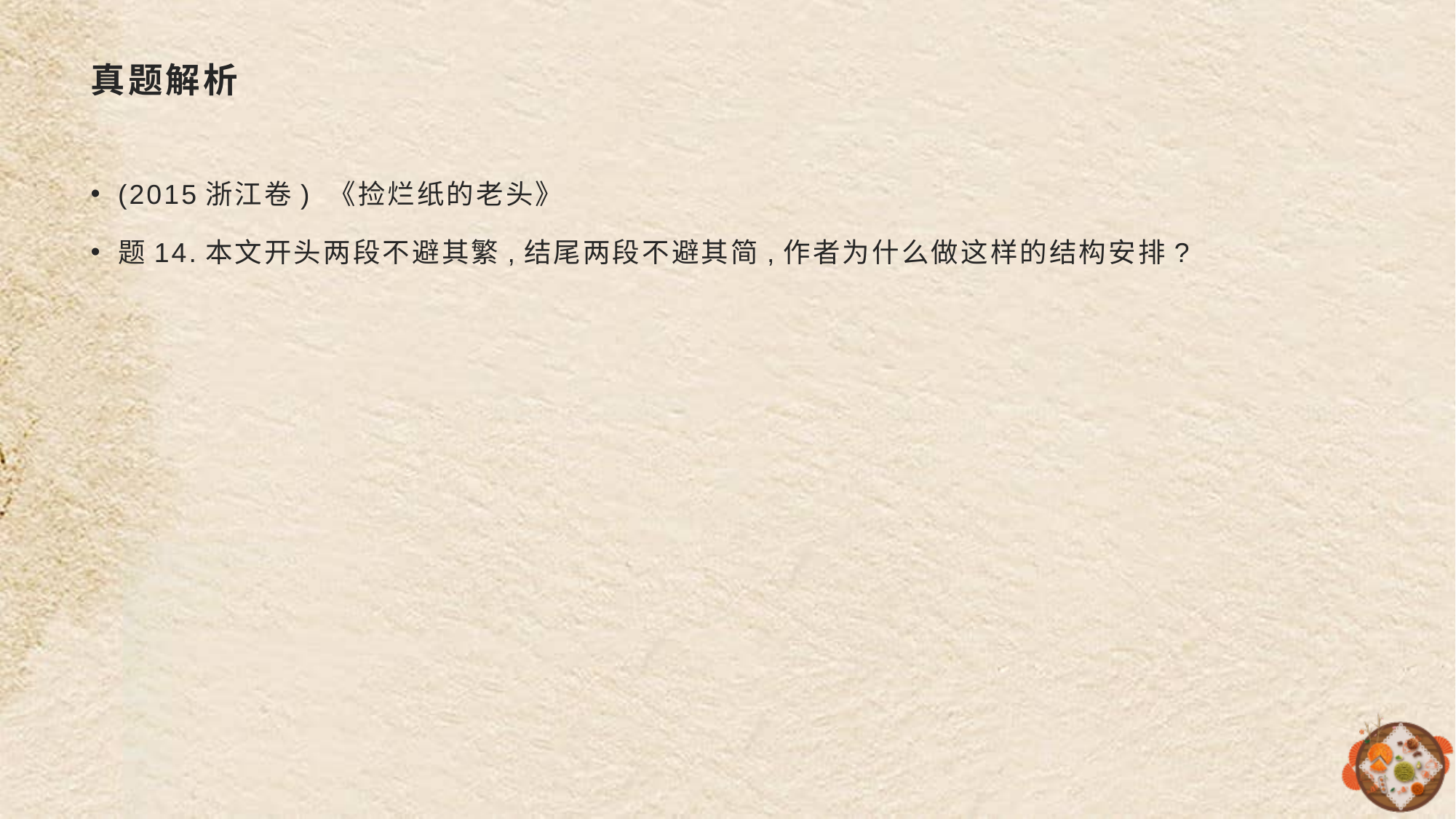

# 真题解析

(2015浙江卷) 《捡烂纸的老头》
题14.本文开头两段不避其繁,结尾两段不避其简,作者为什么做这样的结构安排?